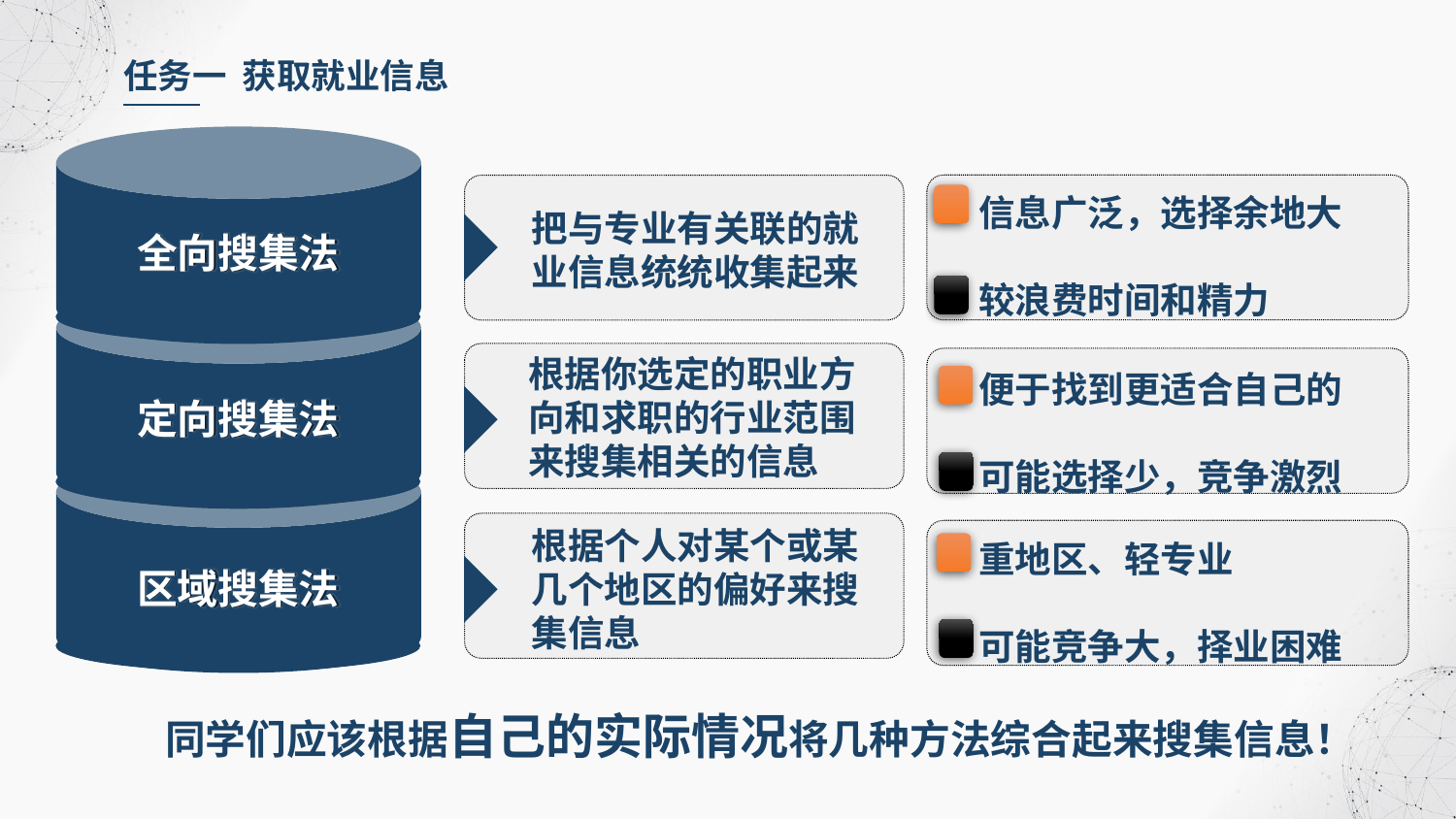

任务一  获取就业信息

信息广泛，选择余地大
较浪费时间和精力

把与专业有关联的就业信息统统收集起来
全向搜集法

便于找到更适合自己的
可能选择少，竞争激烈

根据你选定的职业方向和求职的行业范围来搜集相关的信息

定向搜集法

重地区、轻专业
可能竞争大，择业困难

根据个人对某个或某几个地区的偏好来搜集信息

区域搜集法

同学们应该根据自己的实际情况将几种方法综合起来搜集信息！